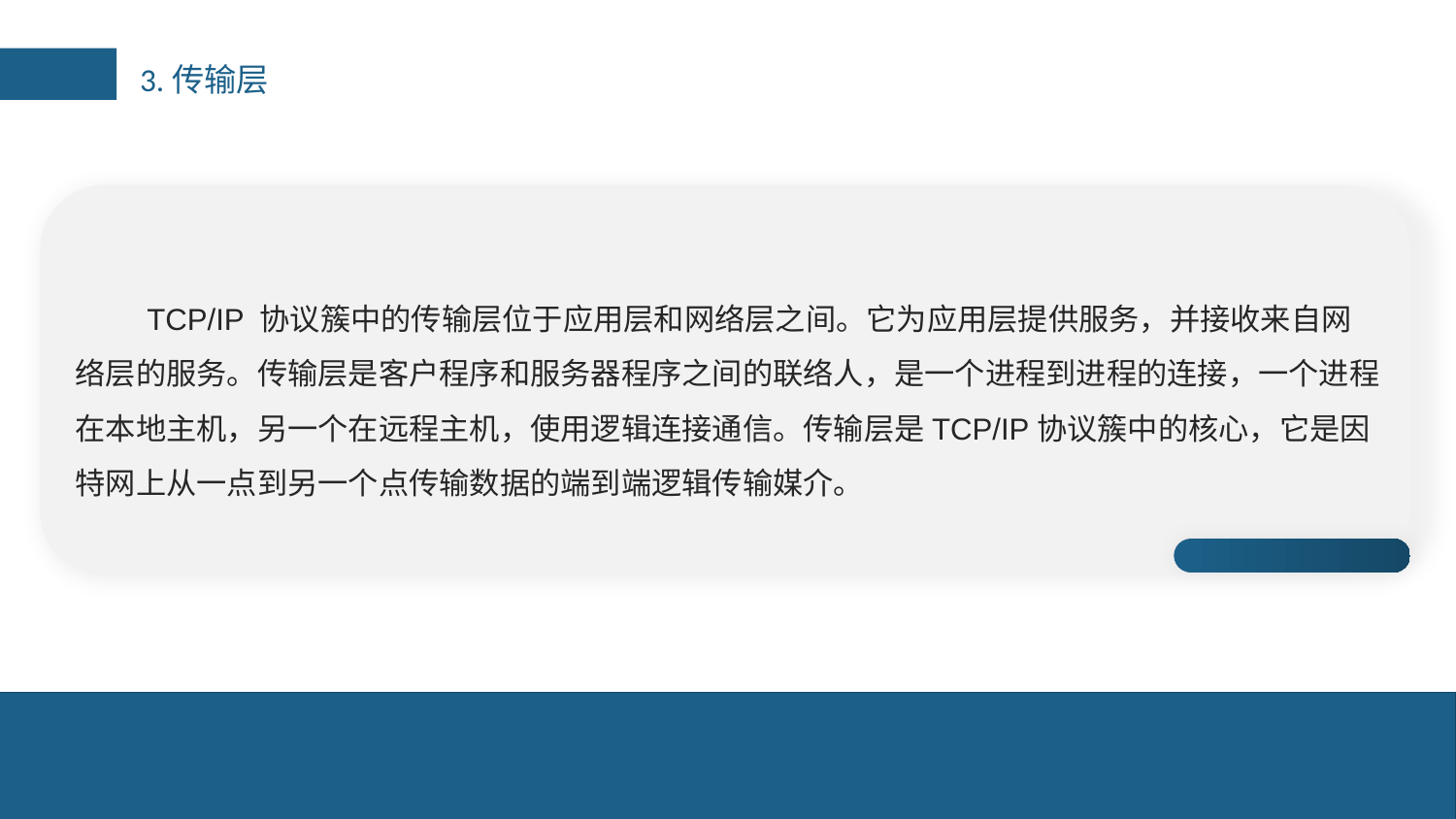

3.传输层

TCP/IP 协议簇中的传输层位于应用层和网络层之间。它为应用层提供服务，并接收来自网络层的服务。传输层是客户程序和服务器程序之间的联络人，是一个进程到进程的连接，一个进程在本地主机，另一个在远程主机，使用逻辑连接通信。传输层是TCP/IP协议簇中的核心，它是因特网上从一点到另一个点传输数据的端到端逻辑传输媒介。